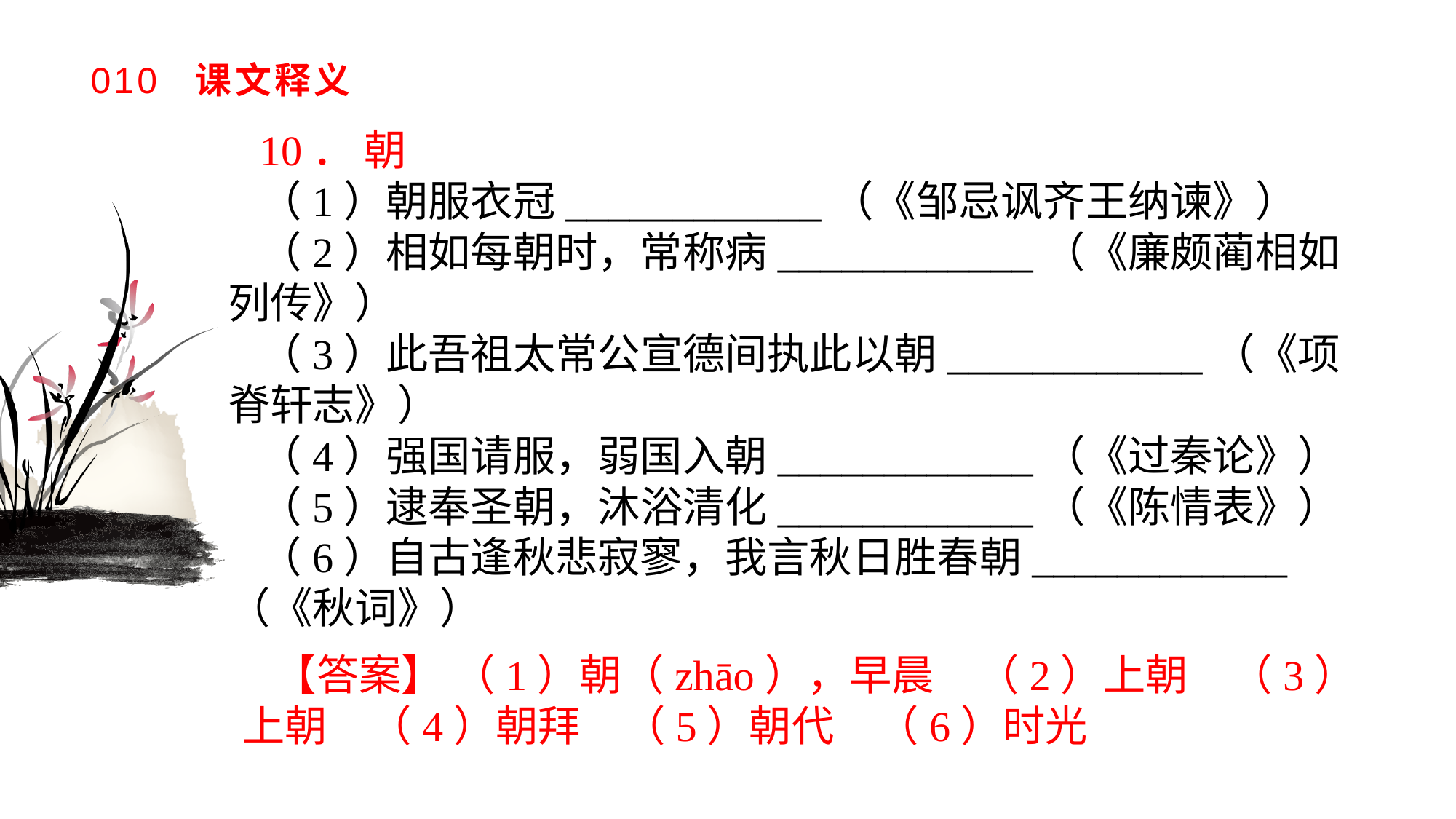

# 010  课文释义
10． 朝
（1）朝服衣冠____________（《邹忌讽齐王纳谏》）（2）相如每朝时，常称病____________（《廉颇蔺相如列传》）（3）此吾祖太常公宣德间执此以朝____________（《项脊轩志》）（4）强国请服，弱国入朝____________（《过秦论》）（5）逮奉圣朝，沐浴清化____________（《陈情表》）（6）自古逢秋悲寂寥，我言秋日胜春朝____________（《秋词》）
【答案】 （1）朝（zhāo），早晨　（2）上朝　（3）上朝　（4）朝拜　（5）朝代　（6）时光